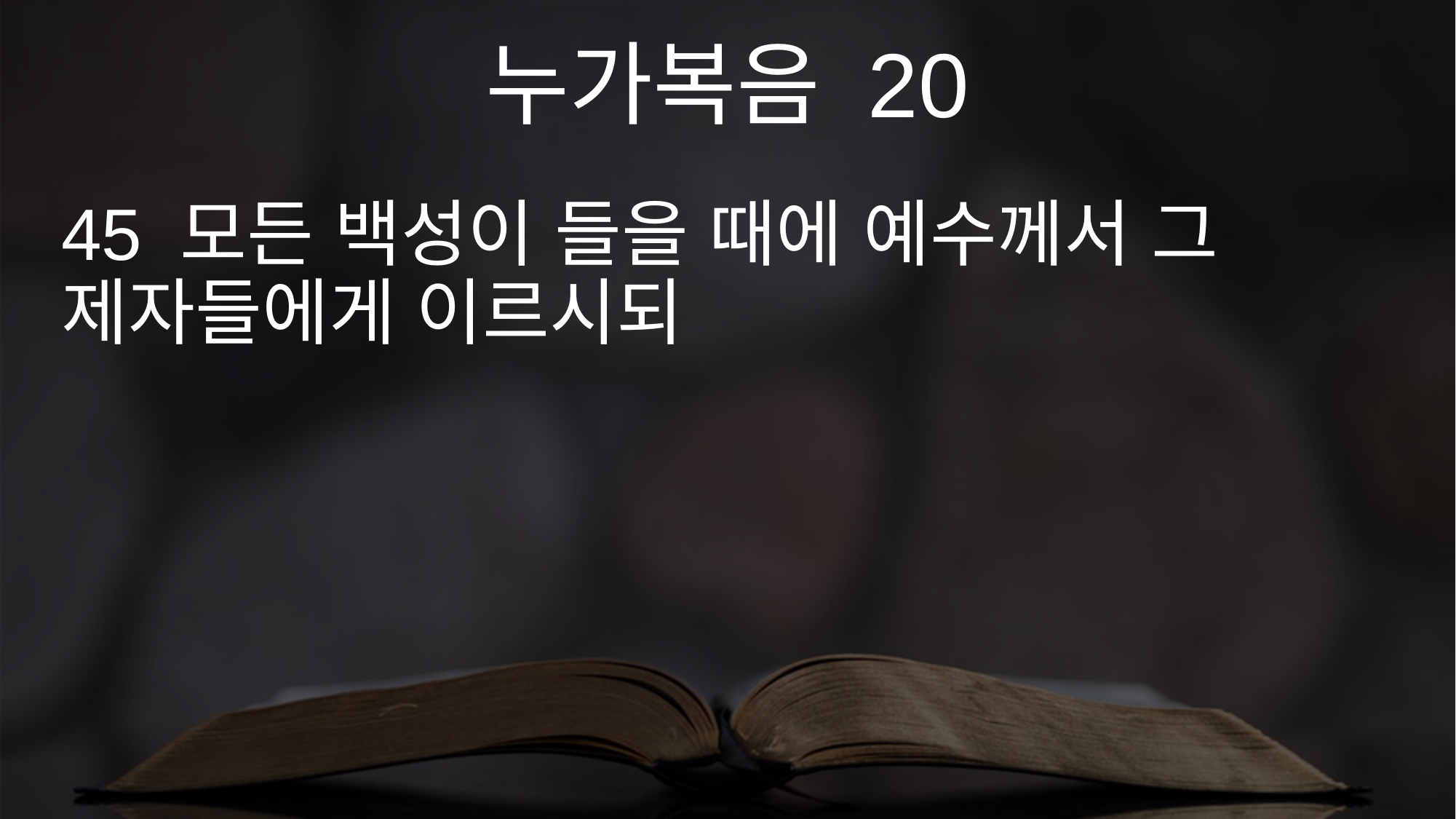

누가복음 20
45 모든 백성이 들을 때에 예수께서 그 제자들에게 이르시되